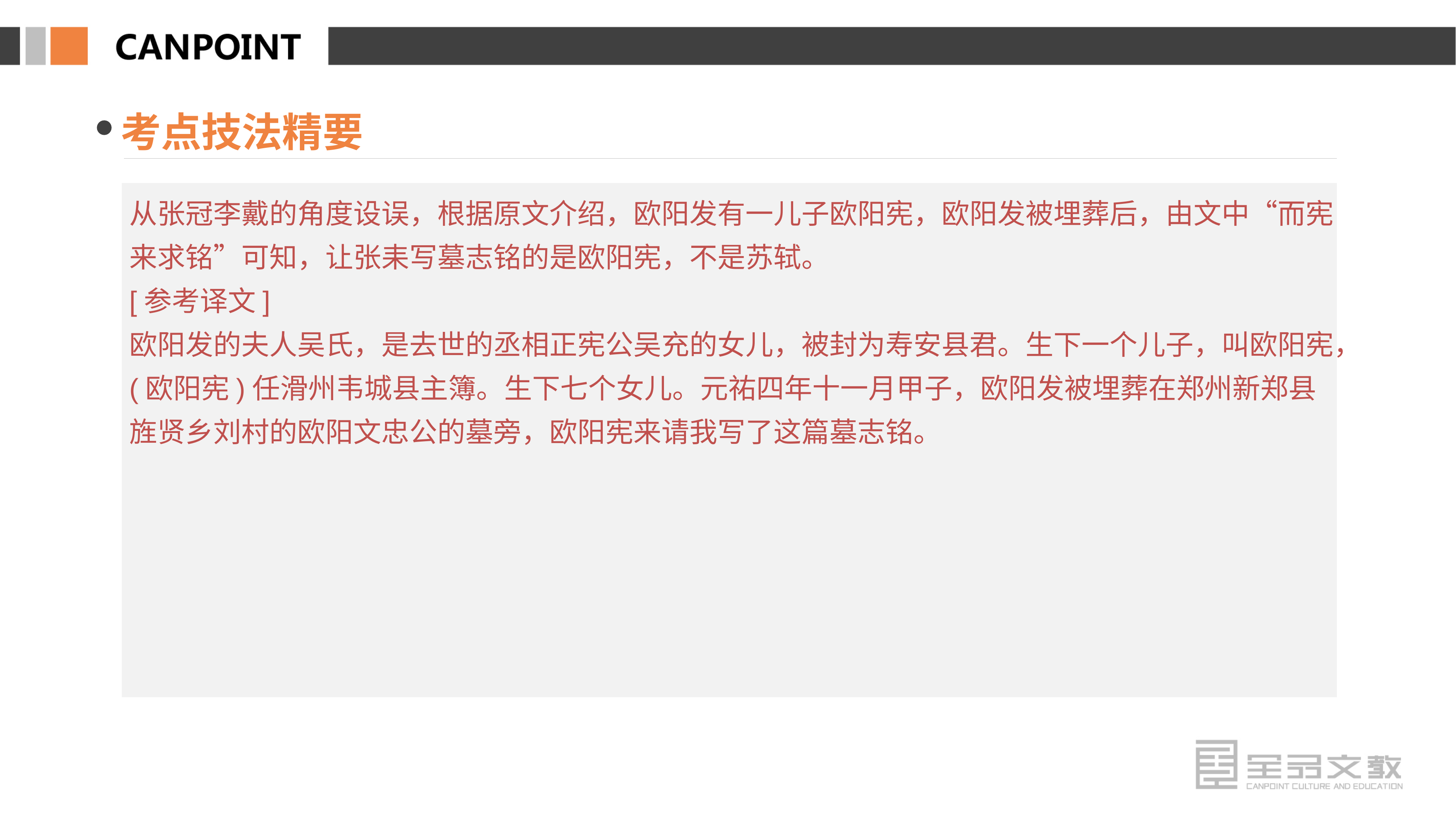

考点技法精要

从张冠李戴的角度设误，根据原文介绍，欧阳发有一儿子欧阳宪，欧阳发被埋葬后，由文中“而宪来求铭”可知，让张耒写墓志铭的是欧阳宪，不是苏轼。
[参考译文]
欧阳发的夫人吴氏，是去世的丞相正宪公吴充的女儿，被封为寿安县君。生下一个儿子，叫欧阳宪，(欧阳宪)任滑州韦城县主簿。生下七个女儿。元祐四年十一月甲子，欧阳发被埋葬在郑州新郑县旌贤乡刘村的欧阳文忠公的墓旁，欧阳宪来请我写了这篇墓志铭。